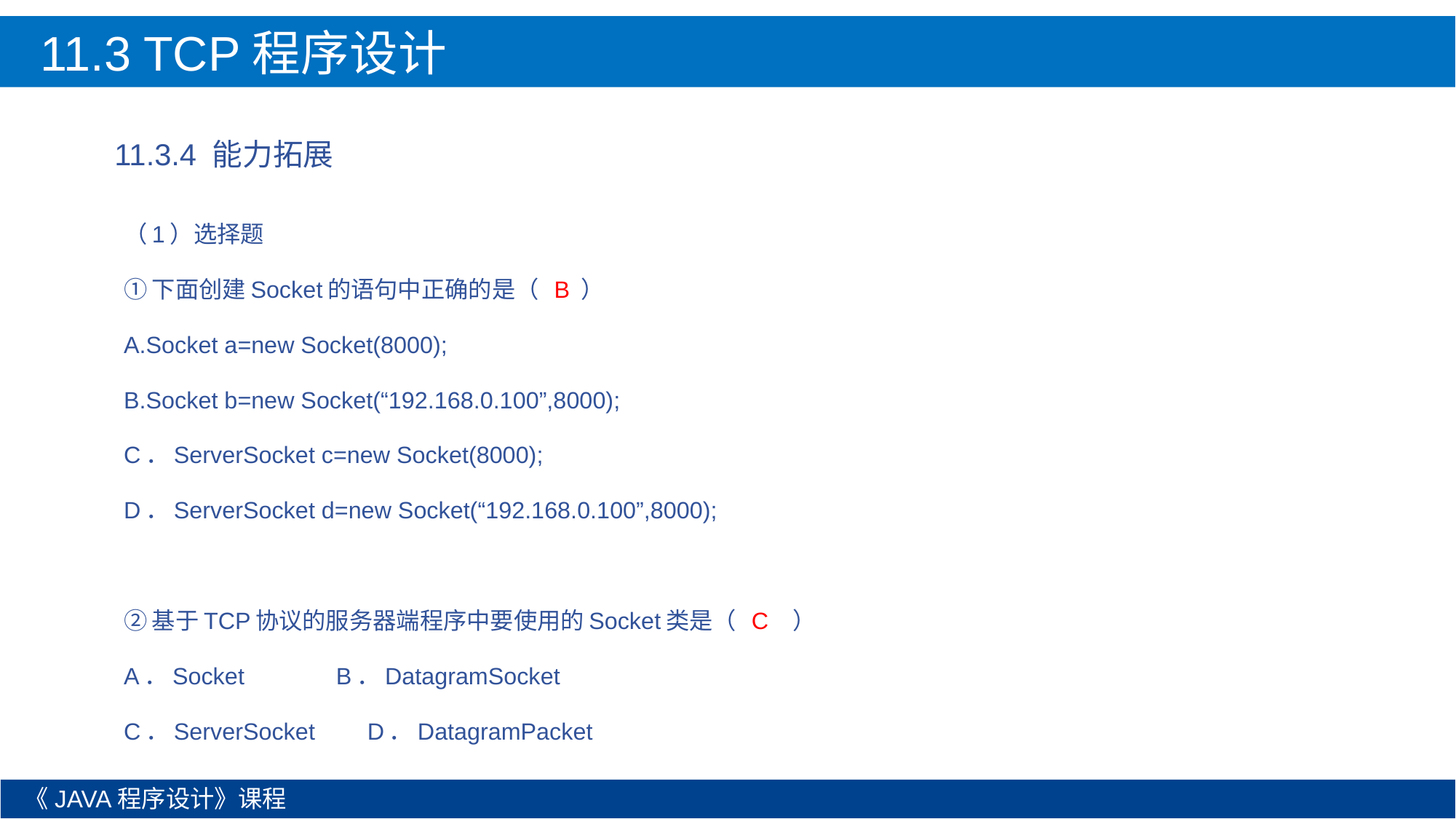

11.3 TCP程序设计
11.3.4 能力拓展
（1）选择题
①下面创建Socket的语句中正确的是（  B ）
A.Socket a=new Socket(8000);
B.Socket b=new Socket(“192.168.0.100”,8000);
C．ServerSocket c=new Socket(8000);
D．ServerSocket d=new Socket(“192.168.0.100”,8000);

②基于TCP协议的服务器端程序中要使用的Socket类是（  C   ）
A．Socket              B．DatagramSocket
C．ServerSocket        D．DatagramPacket
《JAVA程序设计》课程